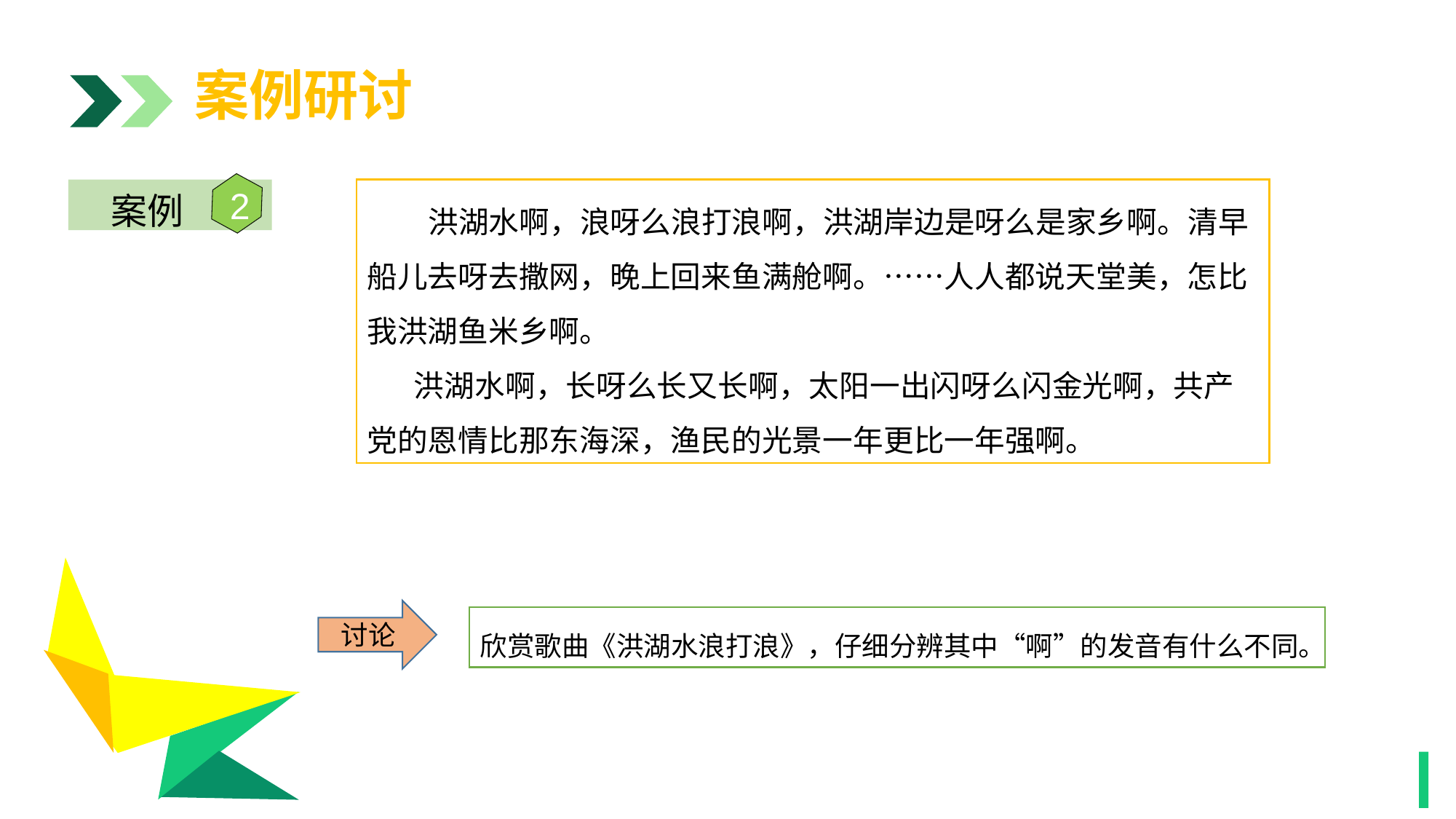

案例研讨

2

案例
        洪湖水啊，浪呀么浪打浪啊，洪湖岸边是呀么是家乡啊。清早船儿去呀去撒网，晚上回来鱼满舱啊。……人人都说天堂美，怎比我洪湖鱼米乡啊。
       洪湖水啊，长呀么长又长啊，太阳一出闪呀么闪金光啊，共产党的恩情比那东海深，渔民的光景一年更比一年强啊。
1

讨论
欣赏歌曲《洪湖水浪打浪》，仔细分辨其中“啊”的发音有什么不同。
1
4